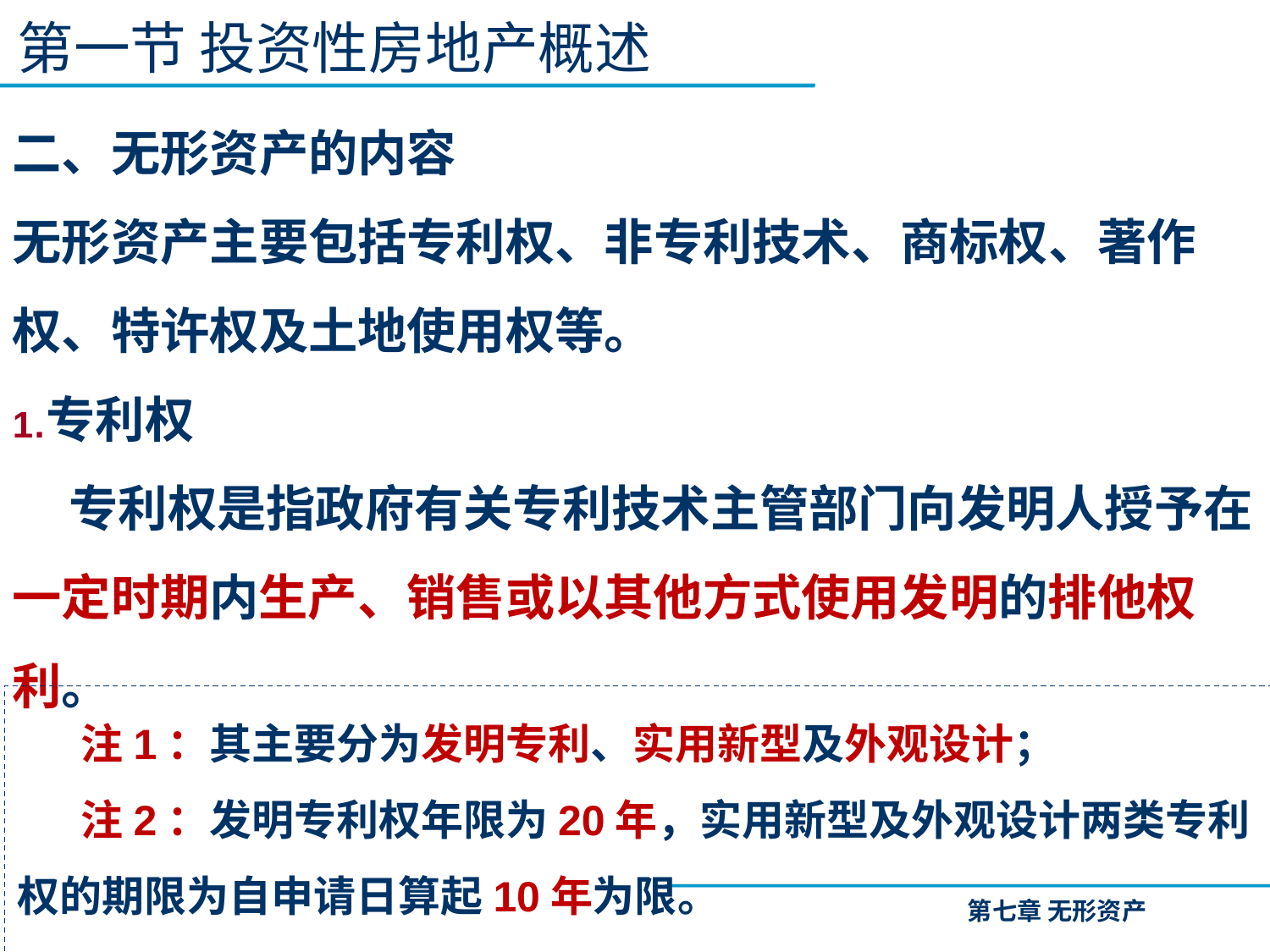

第一节 投资性房地产概述
二、无形资产的内容
无形资产主要包括专利权、非专利技术、商标权、著作权、特许权及土地使用权等。
专利权
    专利权是指政府有关专利技术主管部门向发明人授予在一定时期内生产、销售或以其他方式使用发明的排他权利。
注1：其主要分为发明专利、实用新型及外观设计；
注2：发明专利权年限为20年，实用新型及外观设计两类专利权的期限为自申请日算起10年为限。